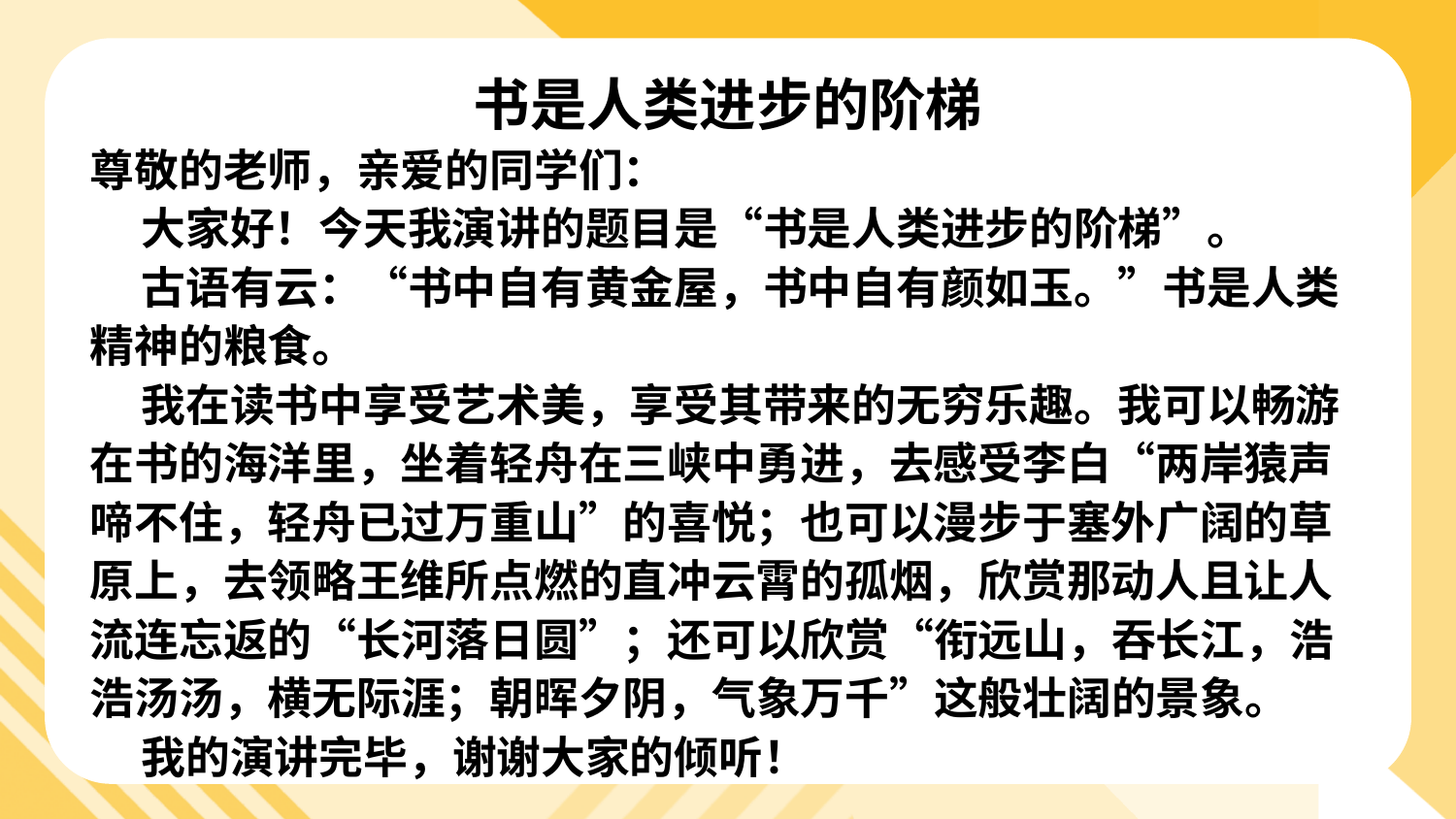

书是人类进步的阶梯
尊敬的老师，亲爱的同学们：
    大家好！今天我演讲的题目是“书是人类进步的阶梯”。
    古语有云：“书中自有黄金屋，书中自有颜如玉。”书是人类精神的粮食。
    我在读书中享受艺术美，享受其带来的无穷乐趣。我可以畅游在书的海洋里，坐着轻舟在三峡中勇进，去感受李白“两岸猿声啼不住，轻舟已过万重山”的喜悦；也可以漫步于塞外广阔的草原上，去领略王维所点燃的直冲云霄的孤烟，欣赏那动人且让人流连忘返的“长河落日圆”；还可以欣赏“衔远山，吞长江，浩浩汤汤，横无际涯；朝晖夕阴，气象万千”这般壮阔的景象。
    我的演讲完毕，谢谢大家的倾听！